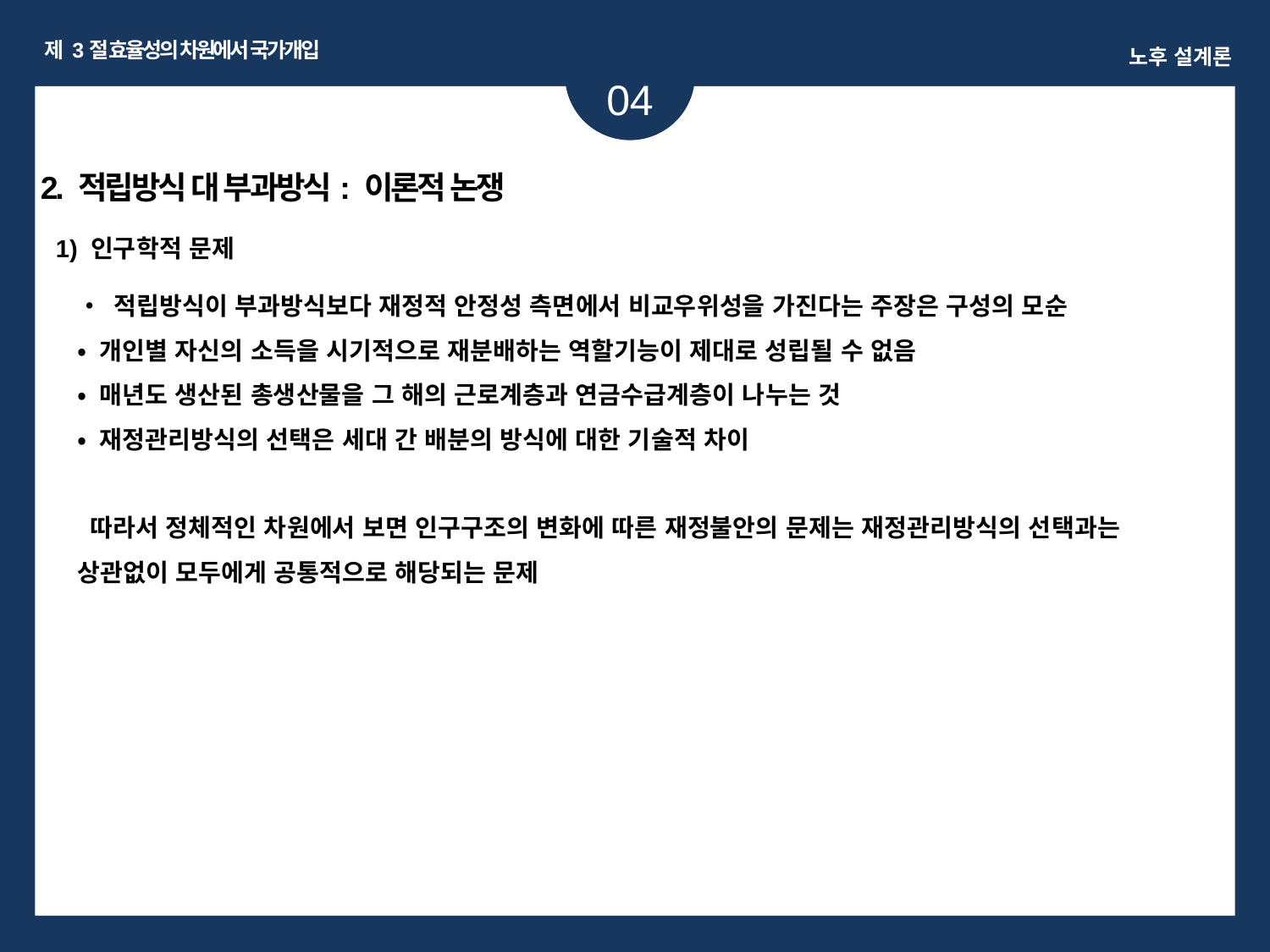

제 3절 효율성의 차원에서 국가개입
노후 설계론
04
ㅏㅏ
2. 적립방식 대 부과방식: 이론적 논쟁
1) 인구학적 문제
• 적립방식이 부과방식보다 재정적 안정성 측면에서 비교우위성을 가진다는 주장은 구성의 모순
• 개인별 자신의 소득을 시기적으로 재분배하는 역할기능이 제대로 성립될 수 없음
• 매년도 생산된 총생산물을 그 해의 근로계층과 연금수급계층이 나누는 것
• 재정관리방식의 선택은 세대 간 배분의 방식에 대한 기술적 차이

 따라서 정체적인 차원에서 보면 인구구조의 변화에 따른 재정불안의 문제는 재정관리방식의 선택과는 상관없이 모두에게 공통적으로 해당되는 문제